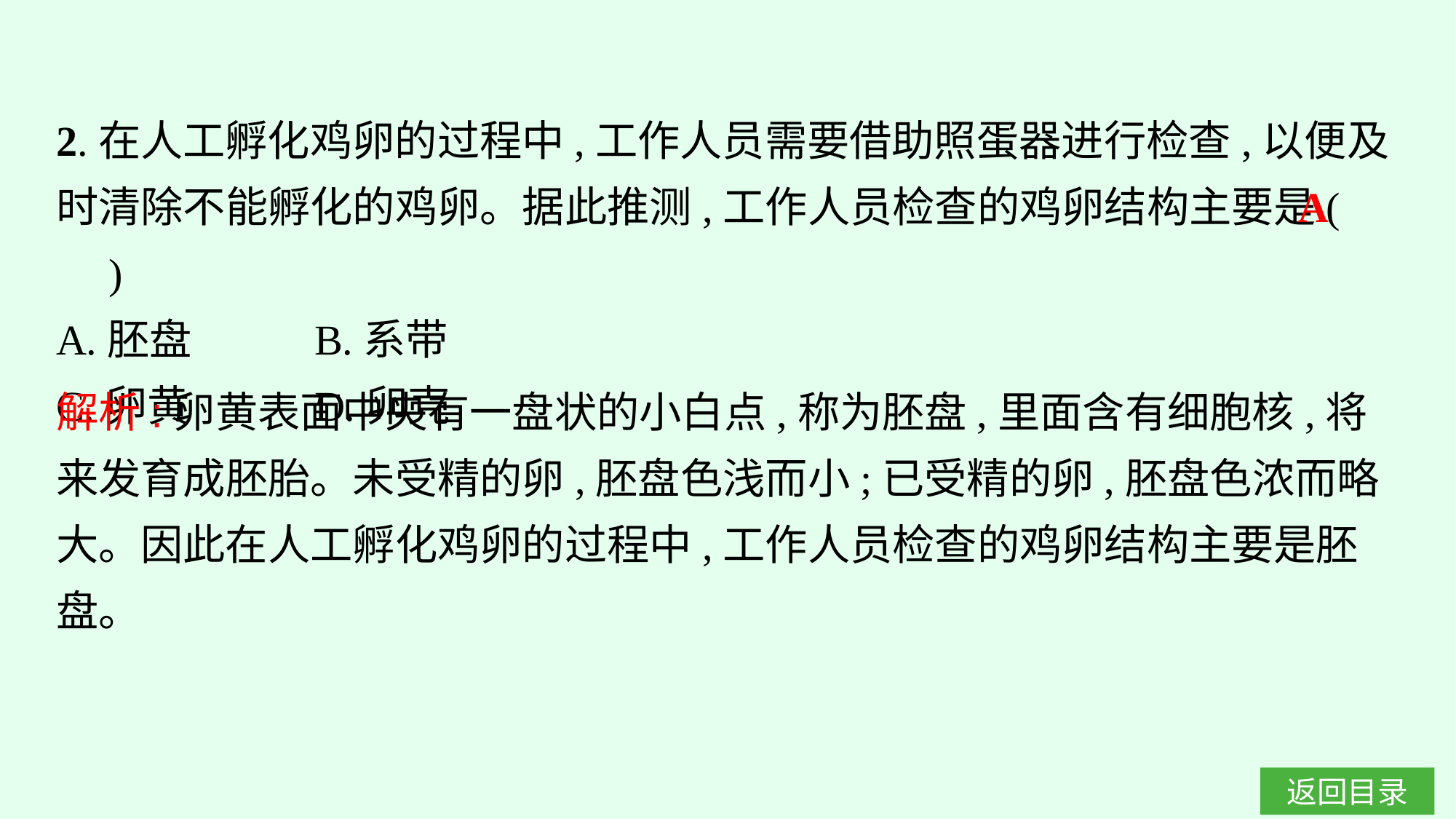

2.在人工孵化鸡卵的过程中,工作人员需要借助照蛋器进行检查,以便及时清除不能孵化的鸡卵。据此推测,工作人员检查的鸡卵结构主要是(　　)
A.胚盘		B.系带
C.卵黄		D.卵壳
A
解析:卵黄表面中央有一盘状的小白点,称为胚盘,里面含有细胞核,将来发育成胚胎。未受精的卵,胚盘色浅而小;已受精的卵,胚盘色浓而略大。因此在人工孵化鸡卵的过程中,工作人员检查的鸡卵结构主要是胚盘。